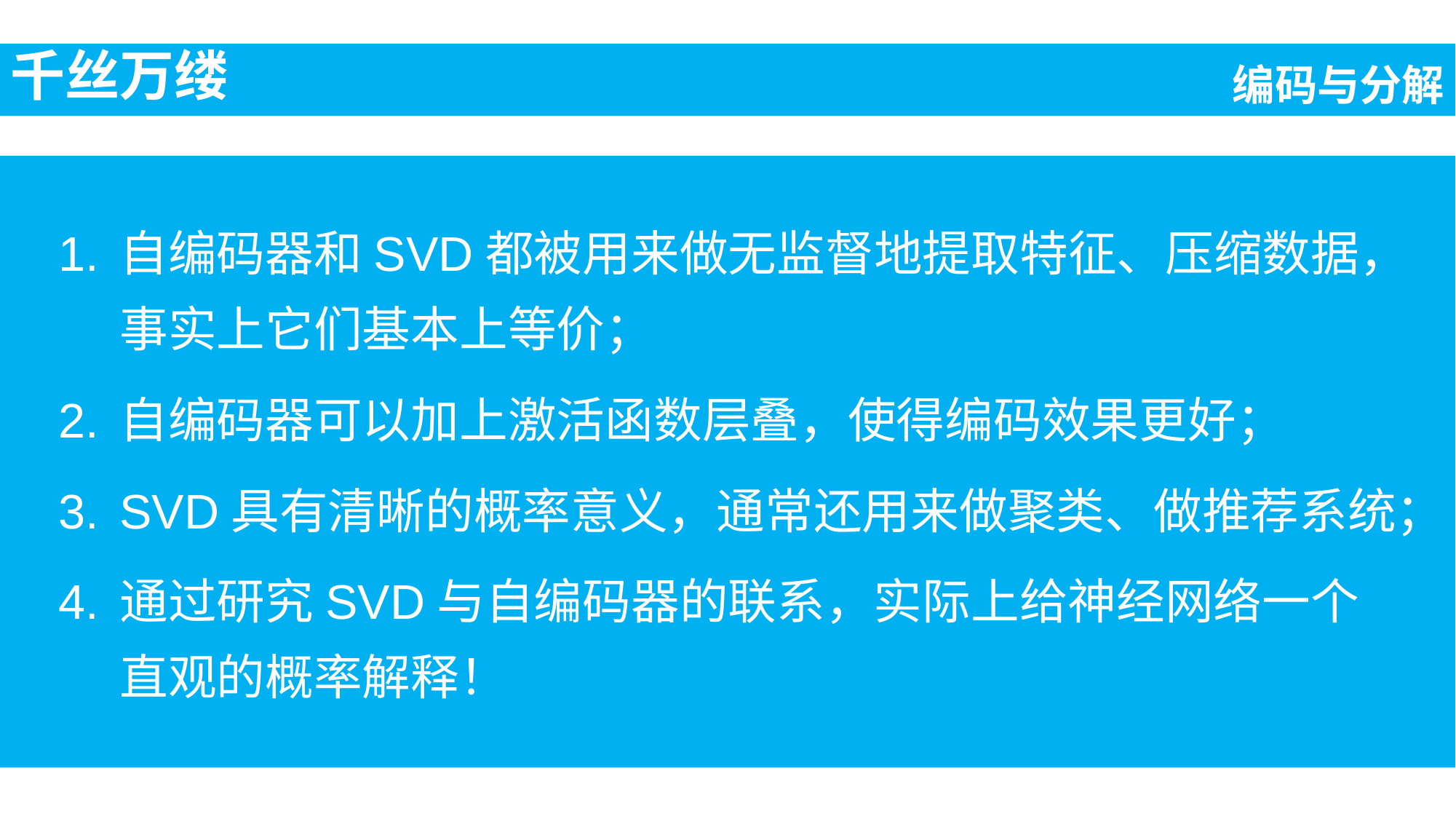

千丝万缕
编码与分解
自编码器和SVD都被用来做无监督地提取特征、压缩数据，事实上它们基本上等价；
自编码器可以加上激活函数层叠，使得编码效果更好；
SVD具有清晰的概率意义，通常还用来做聚类、做推荐系统；
通过研究SVD与自编码器的联系，实际上给神经网络一个直观的概率解释！